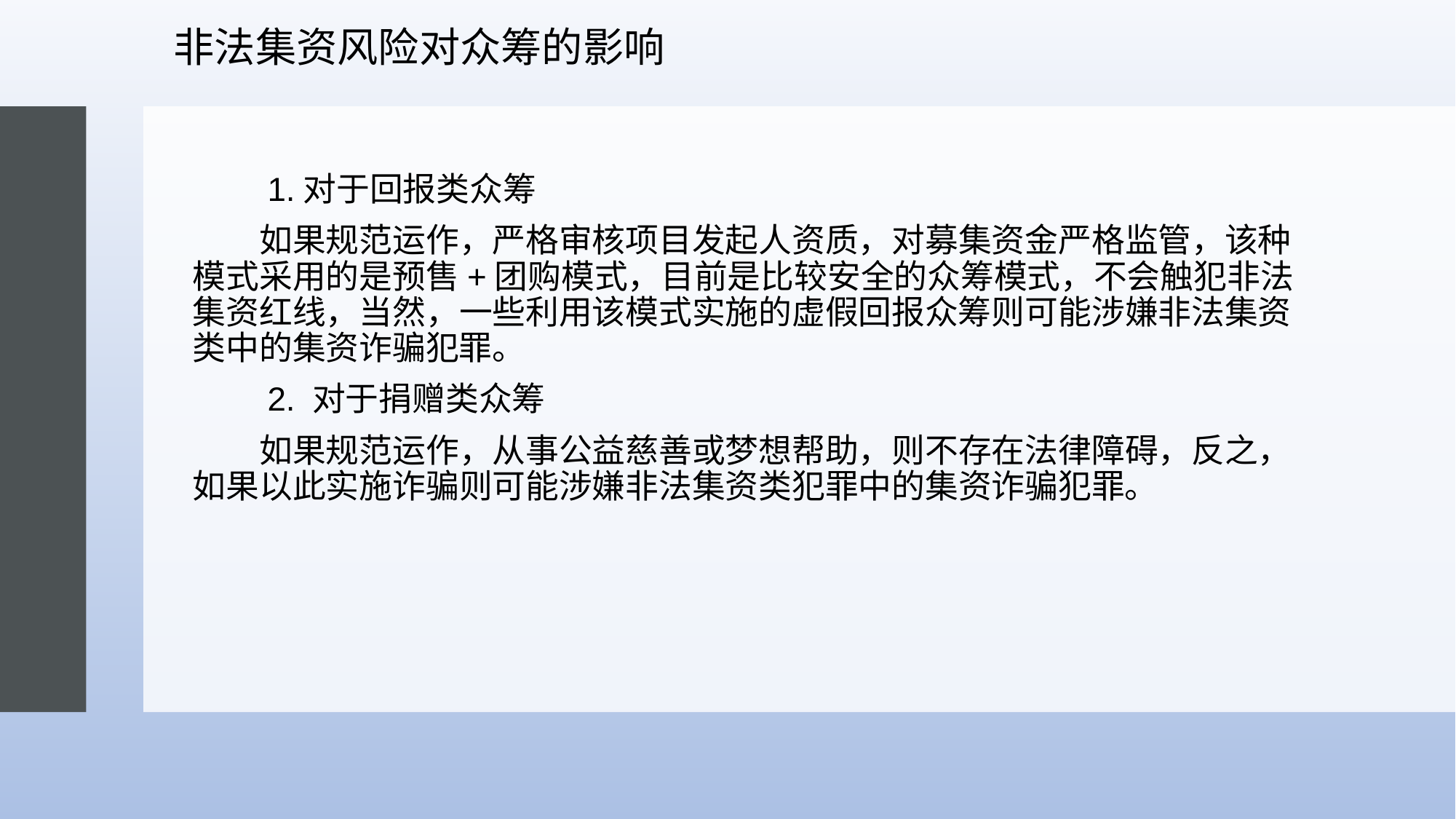

# 非法集资风险对众筹的影响

　　1.对于回报类众筹
　　如果规范运作，严格审核项目发起人资质，对募集资金严格监管，该种模式采用的是预售+团购模式，目前是比较安全的众筹模式，不会触犯非法集资红线，当然，一些利用该模式实施的虚假回报众筹则可能涉嫌非法集资类中的集资诈骗犯罪。
　　2. 对于捐赠类众筹
　　如果规范运作，从事公益慈善或梦想帮助，则不存在法律障碍，反之，如果以此实施诈骗则可能涉嫌非法集资类犯罪中的集资诈骗犯罪。